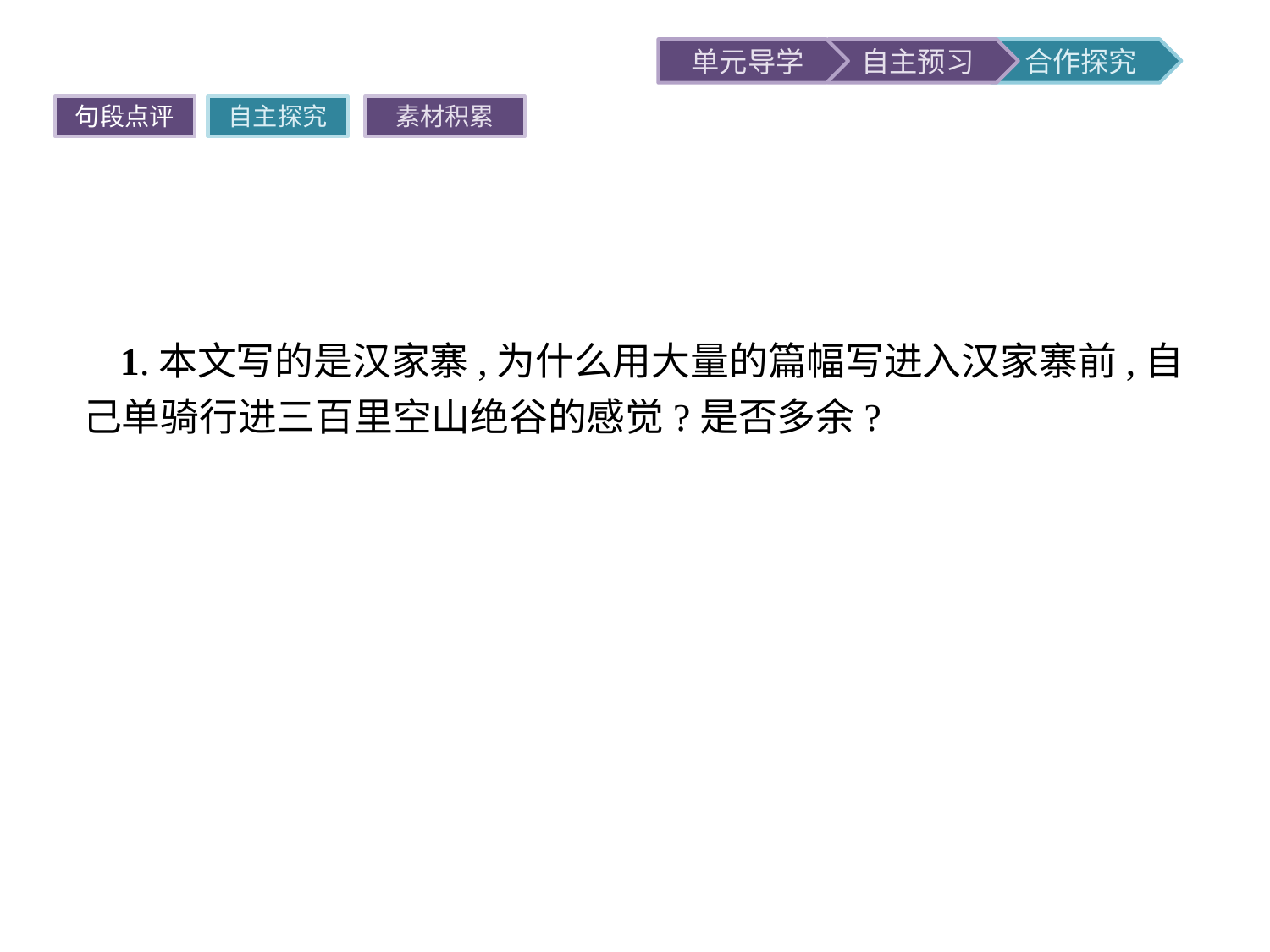

句段点评
自主探究
素材积累
1.本文写的是汉家寨,为什么用大量的篇幅写进入汉家寨前,自己单骑行进三百里空山绝谷的感觉?是否多余?
提示不多余。文章展示的是汉家寨的特殊位置、特征及人物的特点,作者这样写是为了先让读者对这一空旷宁寂的不毛之地有个感性认识,进而引出汉家寨。其好处一是使行文不显得突兀,二是更突出“坚守”的可贵、可敬。